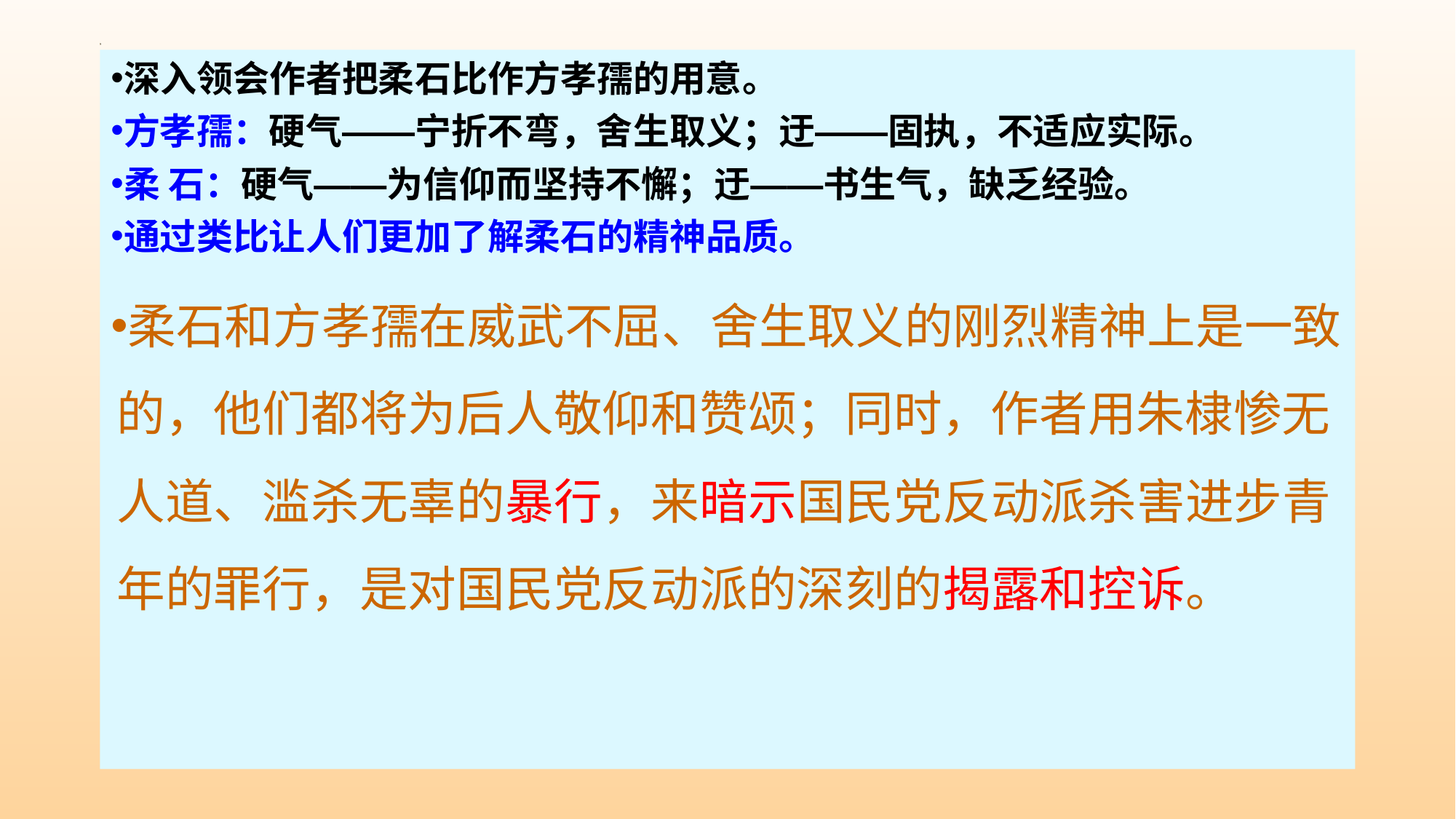

深入领会作者把柔石比作方孝孺的用意。
方孝孺：硬气——宁折不弯，舍生取义；迂——固执，不适应实际。
柔 石：硬气——为信仰而坚持不懈；迂——书生气，缺乏经验。
通过类比让人们更加了解柔石的精神品质。
柔石和方孝孺在威武不屈、舍生取义的刚烈精神上是一致的，他们都将为后人敬仰和赞颂；同时，作者用朱棣惨无人道、滥杀无辜的暴行，来暗示国民党反动派杀害进步青年的罪行，是对国民党反动派的深刻的揭露和控诉。